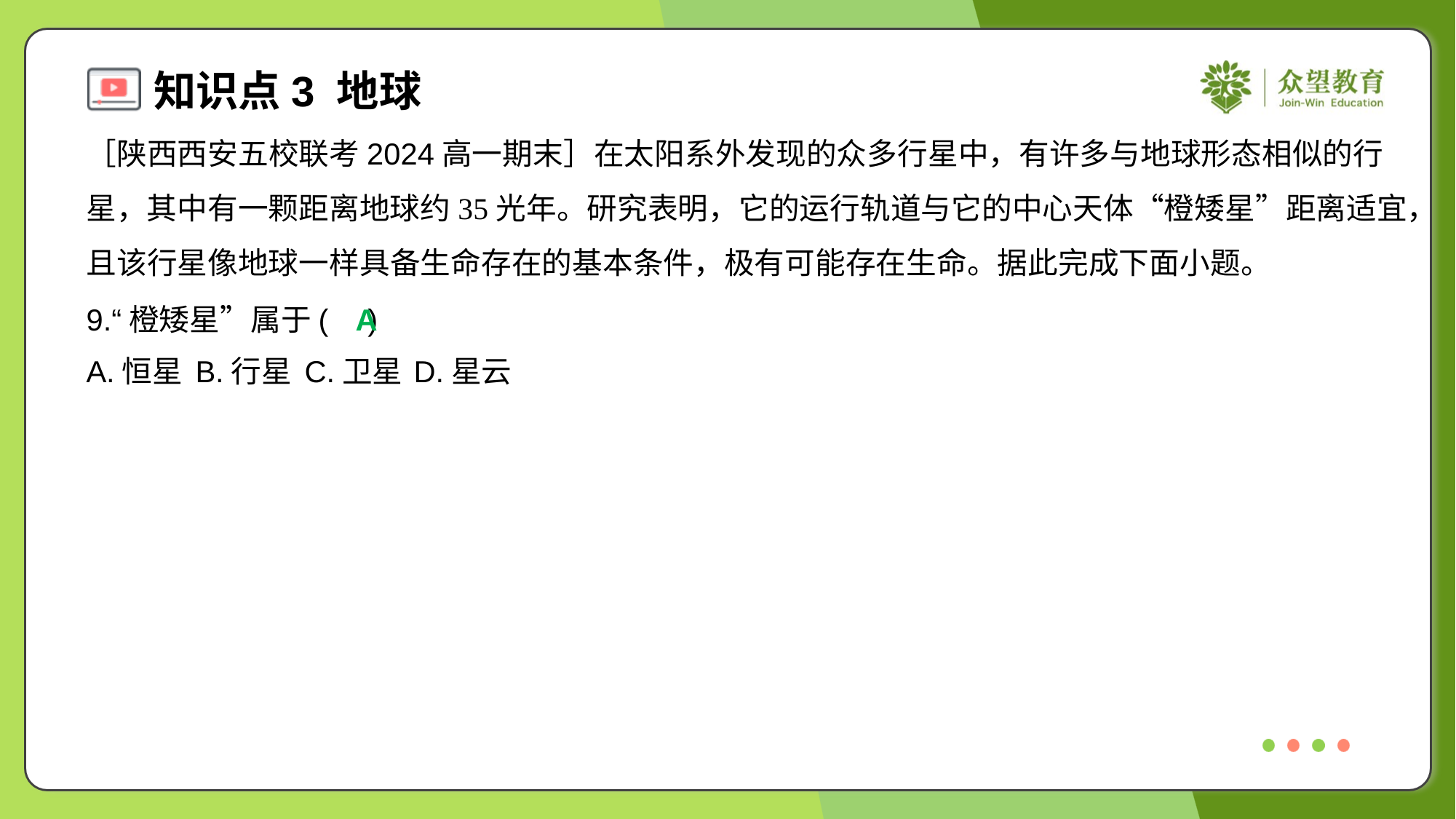

［陕西西安五校联考2024高一期末］在太阳系外发现的众多行星中，有许多与地球形态相似的行
星，其中有一颗距离地球约35光年。研究表明，它的运行轨道与它的中心天体“橙矮星”距离适宜，
且该行星像地球一样具备生命存在的基本条件，极有可能存在生命。据此完成下面小题。
9.“橙矮星”属于(     )
A
A.恒星	B.行星	C.卫星	D.星云